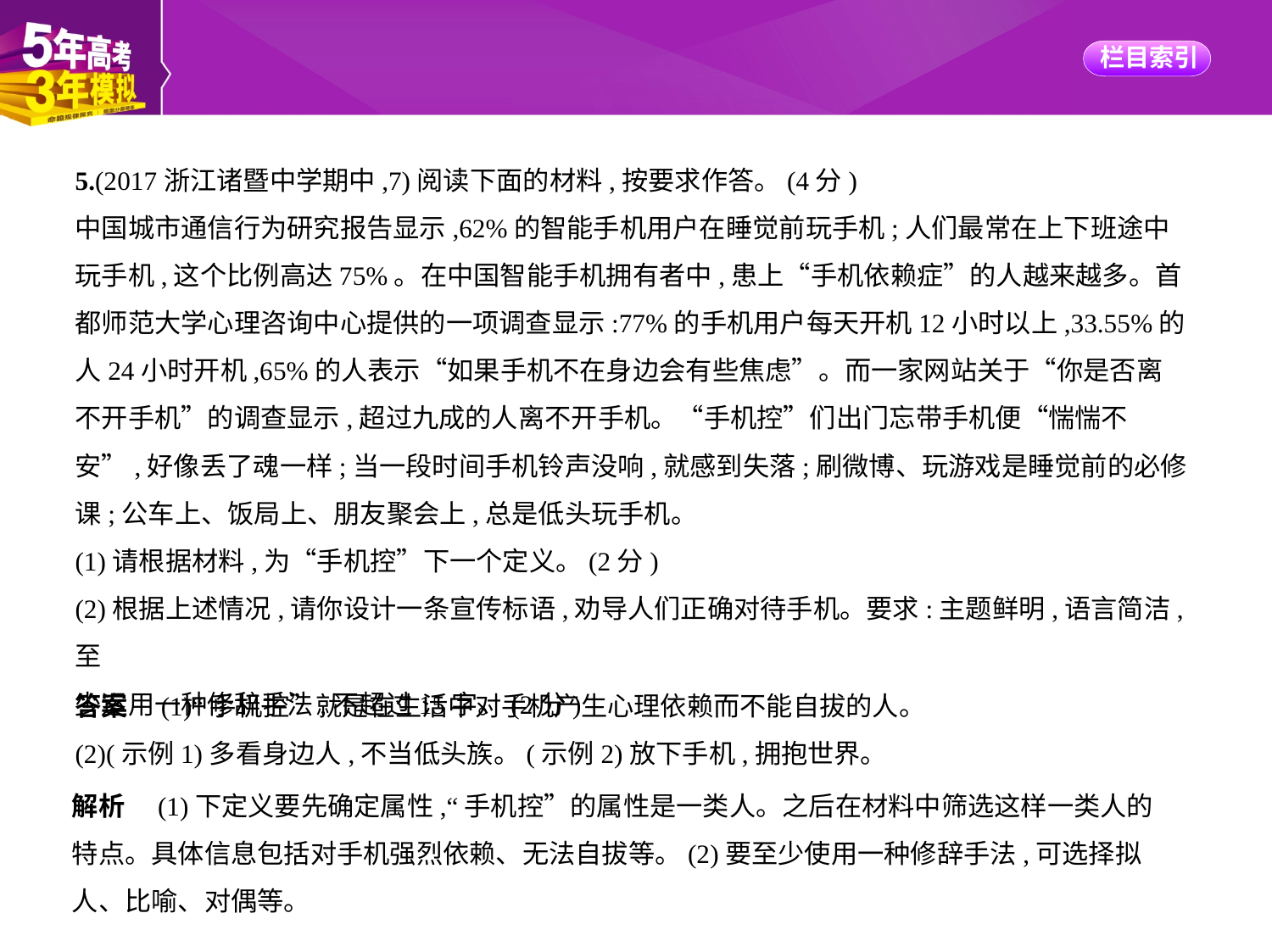

5.(2017浙江诸暨中学期中,7)阅读下面的材料,按要求作答。(4分)
中国城市通信行为研究报告显示,62%的智能手机用户在睡觉前玩手机;人们最常在上下班途中
玩手机,这个比例高达75%。在中国智能手机拥有者中,患上“手机依赖症”的人越来越多。首
都师范大学心理咨询中心提供的一项调查显示:77%的手机用户每天开机12小时以上,33.55%的
人24小时开机,65%的人表示“如果手机不在身边会有些焦虑”。而一家网站关于“你是否离
不开手机”的调查显示,超过九成的人离不开手机。“手机控”们出门忘带手机便“惴惴不
安”,好像丢了魂一样;当一段时间手机铃声没响,就感到失落;刷微博、玩游戏是睡觉前的必修
课;公车上、饭局上、朋友聚会上,总是低头玩手机。
(1)请根据材料,为“手机控”下一个定义。(2分)
(2)根据上述情况,请你设计一条宣传标语,劝导人们正确对待手机。要求:主题鲜明,语言简洁,至
少运用一种修辞手法,不超过15字。(2分)
答案　(1)“手机控”就是在生活中对手机产生心理依赖而不能自拔的人。
(2)(示例1)多看身边人,不当低头族。(示例2)放下手机,拥抱世界。
解析　(1)下定义要先确定属性,“手机控”的属性是一类人。之后在材料中筛选这样一类人的
特点。具体信息包括对手机强烈依赖、无法自拔等。(2)要至少使用一种修辞手法,可选择拟
人、比喻、对偶等。